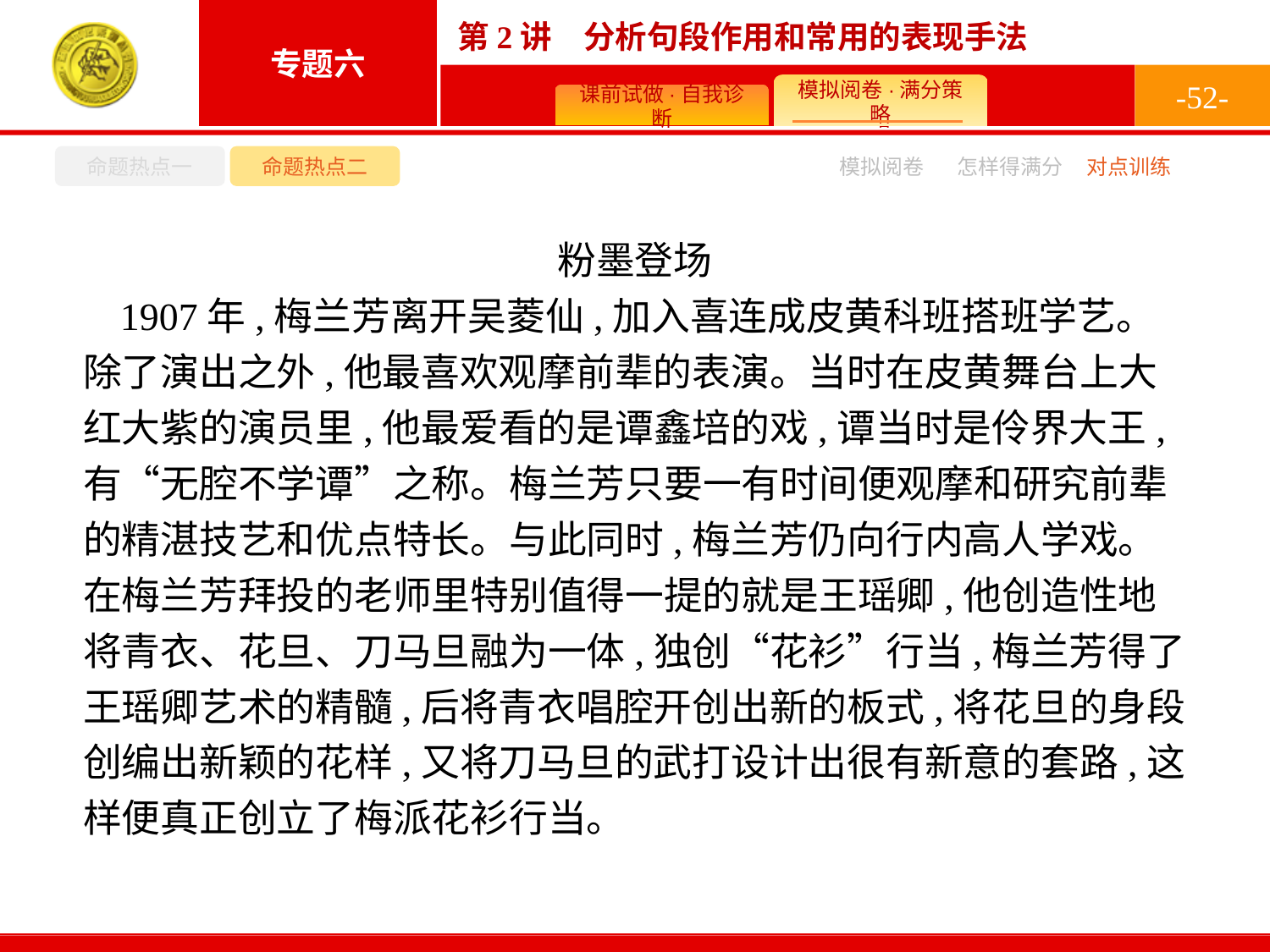

-52-
命题热点一
命题热点二
怎样得满分
模拟阅卷
对点训练
粉墨登场
1907年,梅兰芳离开吴菱仙,加入喜连成皮黄科班搭班学艺。除了演出之外,他最喜欢观摩前辈的表演。当时在皮黄舞台上大红大紫的演员里,他最爱看的是谭鑫培的戏,谭当时是伶界大王,有“无腔不学谭”之称。梅兰芳只要一有时间便观摩和研究前辈的精湛技艺和优点特长。与此同时,梅兰芳仍向行内高人学戏。在梅兰芳拜投的老师里特别值得一提的就是王瑶卿,他创造性地将青衣、花旦、刀马旦融为一体,独创“花衫”行当,梅兰芳得了王瑶卿艺术的精髓,后将青衣唱腔开创出新的板式,将花旦的身段创编出新颖的花样,又将刀马旦的武打设计出很有新意的套路,这样便真正创立了梅派花衫行当。